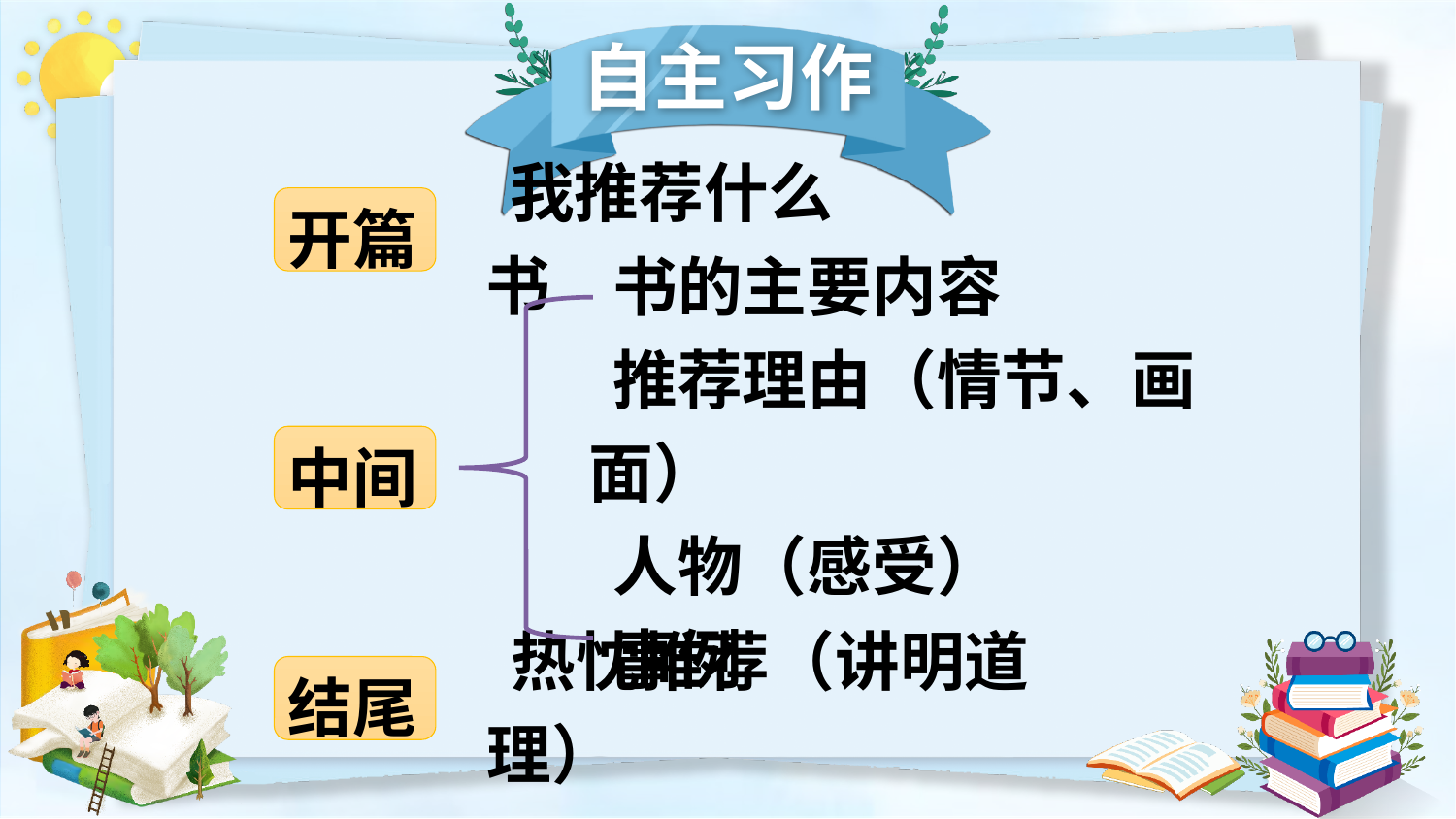

自主习作
开篇

我推荐什么书
书的主要内容
推荐理由（情节、画面）
人物（感受）
事例

中间

热忱推荐（讲明道理）
结尾